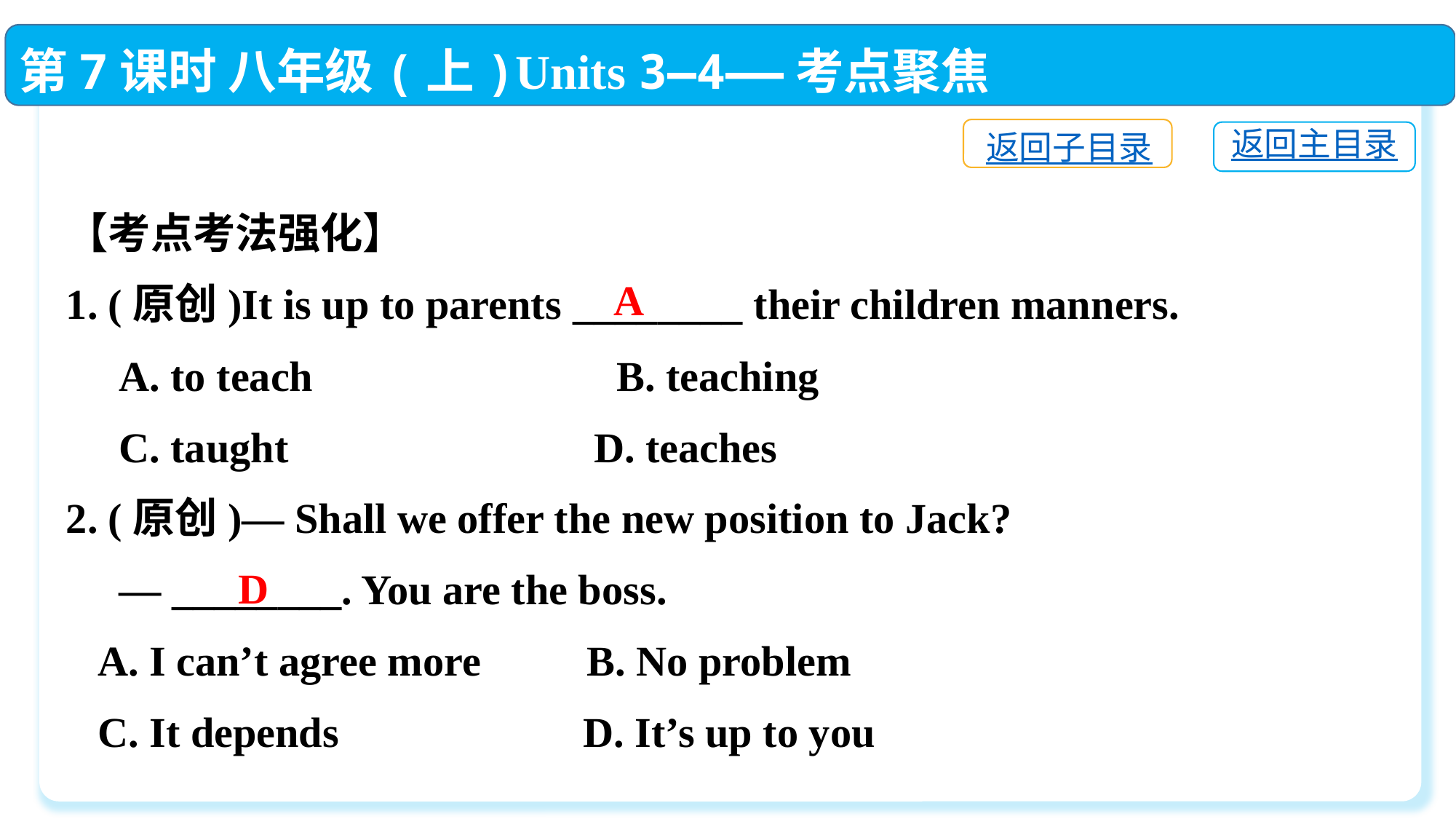

第7课时 八年级(上)Units 3—4——考点聚焦

返回子目录
返回主目录
【考点考法强化】
1. (原创)It is up to parents ________ their children manners.
     A. to teach　　　　　　   B. teaching
     C. taught	                   D. teaches
2. (原创)— Shall we offer the new position to Jack?
     — ________. You are the boss.
   A. I can’t agree more	        B. No problem
   C. It depends	                  D. It’s up to you

A
D